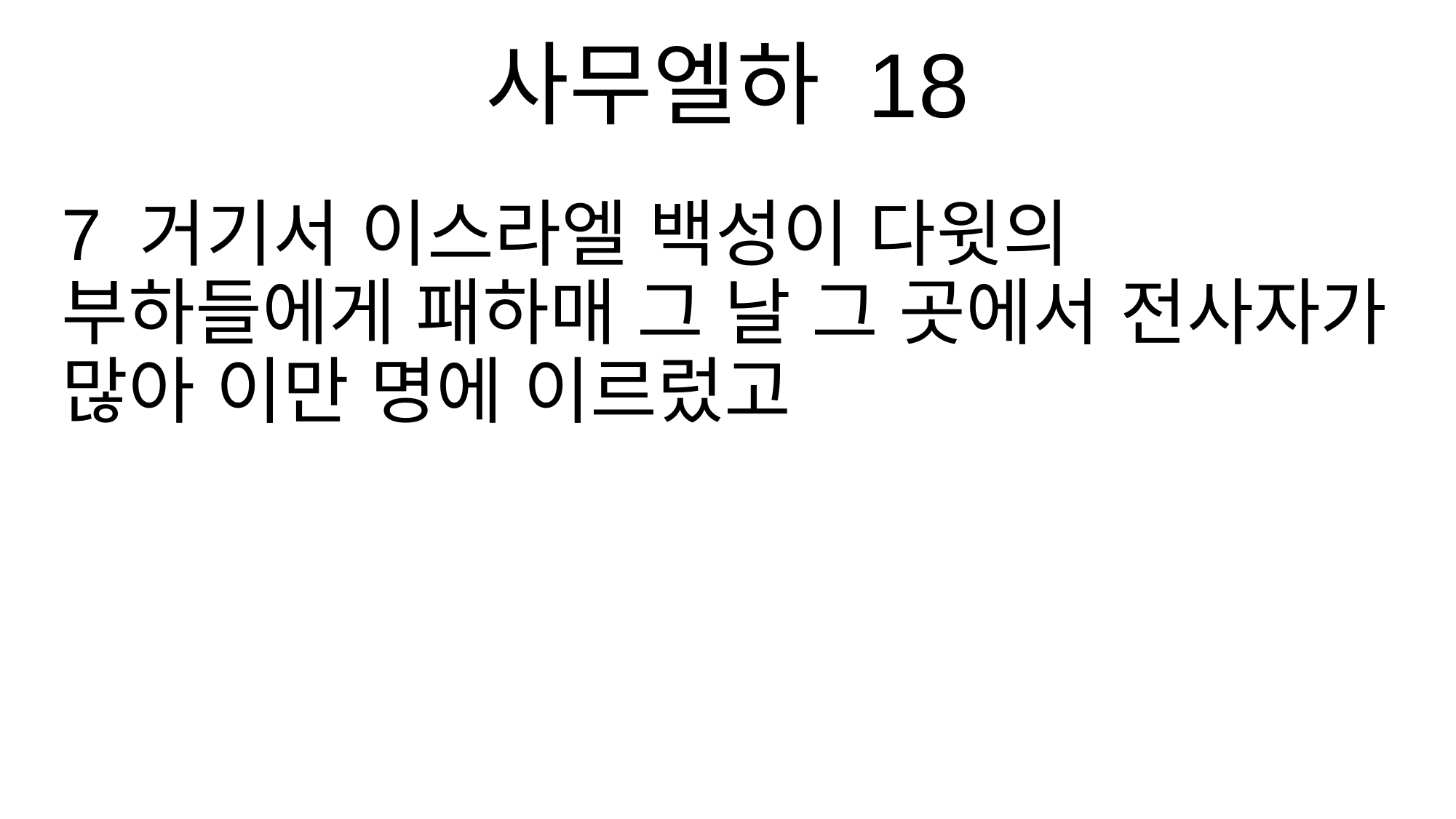

사무엘하 18
7 거기서 이스라엘 백성이 다윗의 부하들에게 패하매 그 날 그 곳에서 전사자가 많아 이만 명에 이르렀고